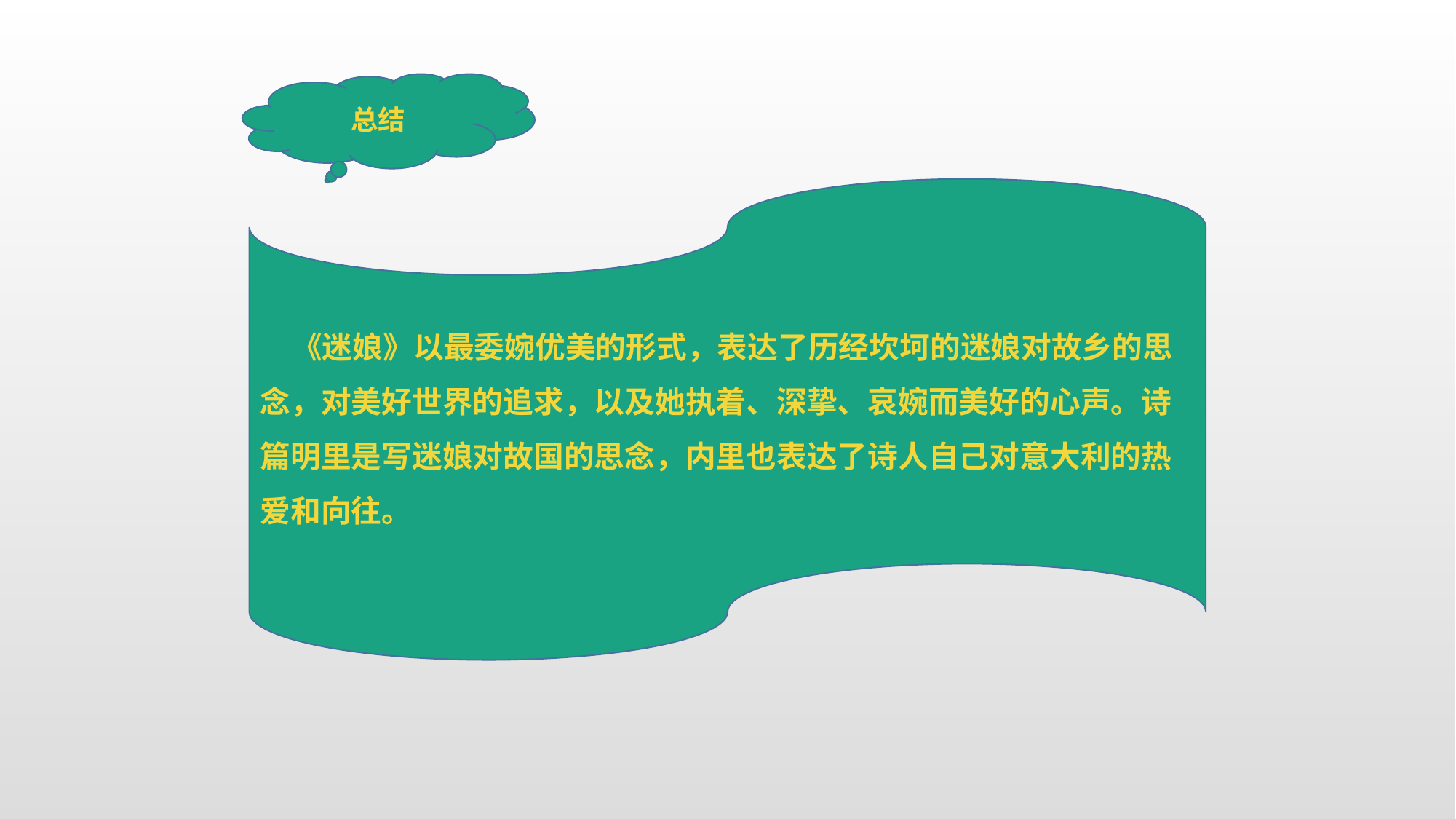

总结
《迷娘》以最委婉优美的形式，表达了历经坎坷的迷娘对故乡的思念，对美好世界的追求，以及她执着、深挚、哀婉而美好的心声。诗篇明里是写迷娘对故国的思念，内里也表达了诗人自己对意大利的热爱和向往。